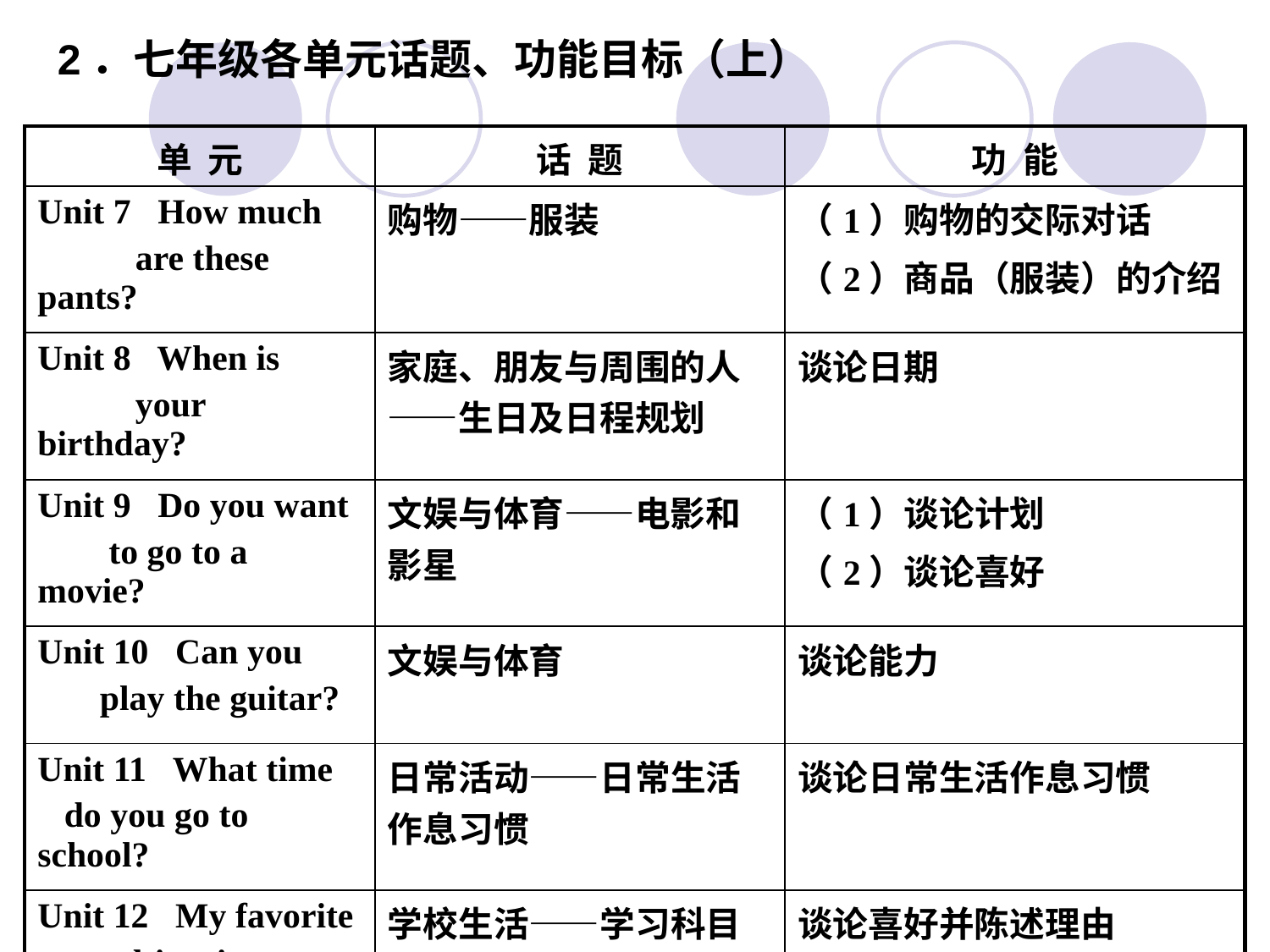

2．七年级各单元话题、功能目标（上）
| 单 元 | 话 题 | 功 能 |
| --- | --- | --- |
| Unit 7 How much are these pants? | 购物——服装 | （1）购物的交际对话 （2）商品（服装）的介绍 |
| Unit 8 When is your birthday? | 家庭、朋友与周围的人——生日及日程规划 | 谈论日期 |
| Unit 9 Do you want to go to a movie? | 文娱与体育——电影和影星 | （1）谈论计划 （2）谈论喜好 |
| Unit 10 Can you play the guitar? | 文娱与体育 | 谈论能力 |
| Unit 11 What time do you go to school? | 日常活动——日常生活作息习惯 | 谈论日常生活作息习惯 |
| Unit 12 My favorite subject is science. | 学校生活——学习科目及科任教师 | 谈论喜好并陈述理由 |